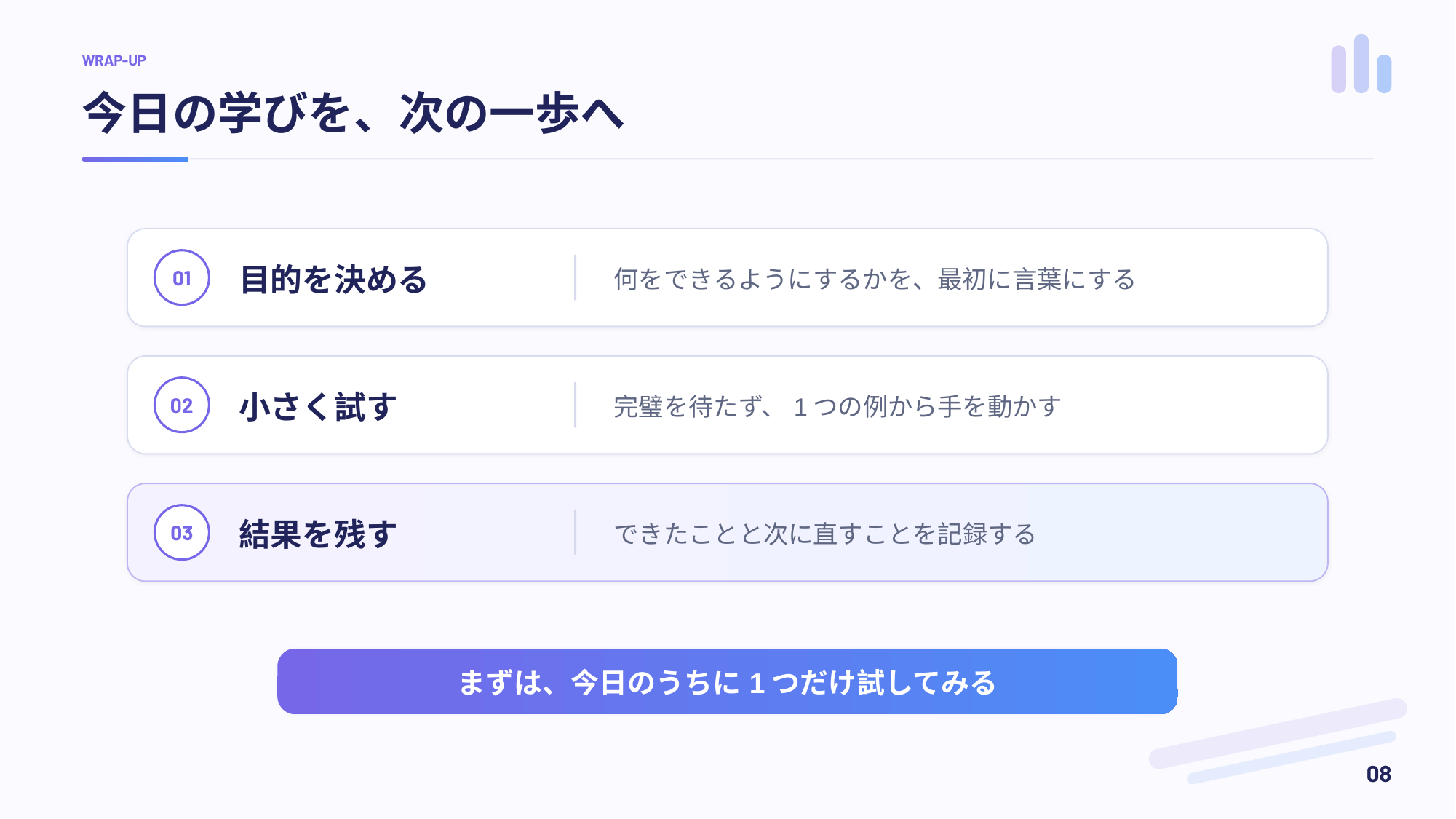

WRAP-UP

今日の学びを、次の一歩へ

目的を決める
何をできるようにするかを、最初に言葉にする
01

小さく試す
完璧を待たず、1つの例から手を動かす
02

結果を残す
できたことと次に直すことを記録する
03

まずは、今日のうちに1つだけ試してみる

08